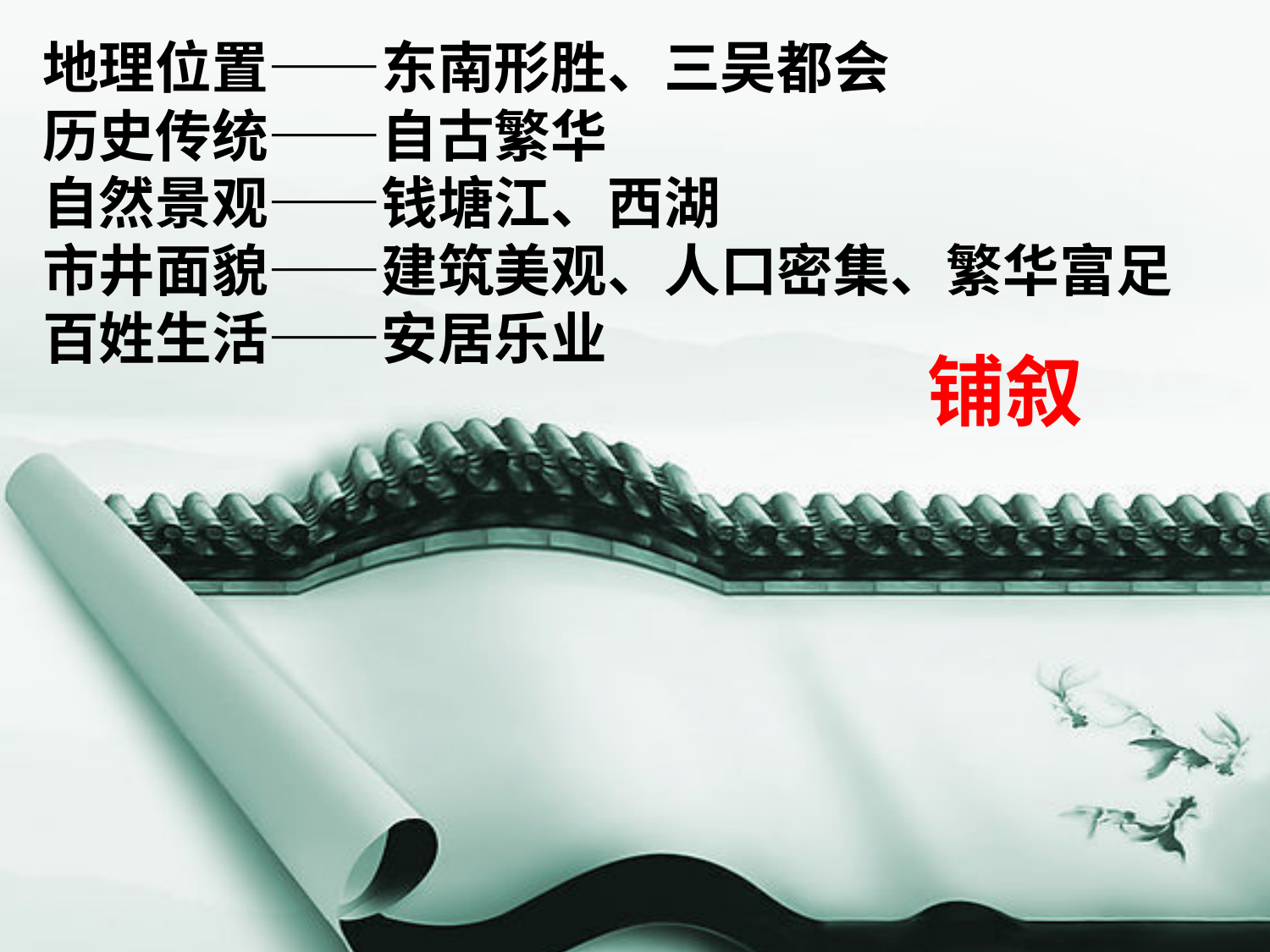

地理位置——东南形胜、三吴都会
历史传统——自古繁华
自然景观——钱塘江、西湖
市井面貌——建筑美观、人口密集、繁华富足
百姓生活——安居乐业
铺叙